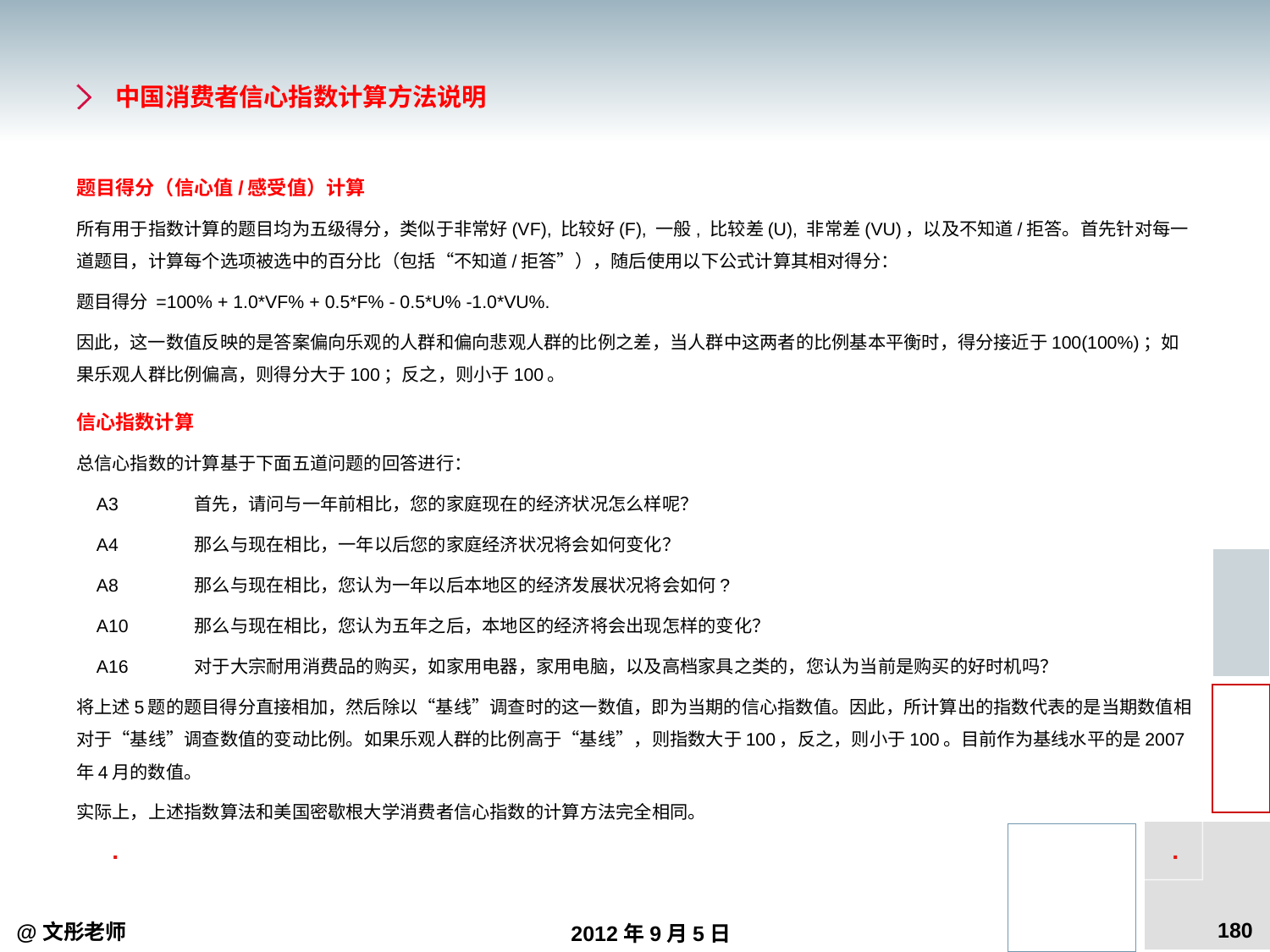

# 中国消费者信心指数计算方法说明

题目得分（信心值/感受值）计算
所有用于指数计算的题目均为五级得分，类似于非常好(VF), 比较好(F), 一般, 比较差(U), 非常差(VU)，以及不知道/拒答。首先针对每一道题目，计算每个选项被选中的百分比（包括“不知道/拒答”），随后使用以下公式计算其相对得分：
题目得分 =100% + 1.0*VF% + 0.5*F% - 0.5*U% -1.0*VU%.
因此，这一数值反映的是答案偏向乐观的人群和偏向悲观人群的比例之差，当人群中这两者的比例基本平衡时，得分接近于100(100%)；如果乐观人群比例偏高，则得分大于100；反之，则小于100。
信心指数计算
总信心指数的计算基于下面五道问题的回答进行：
    A3	首先，请问与一年前相比，您的家庭现在的经济状况怎么样呢？
    A4	那么与现在相比，一年以后您的家庭经济状况将会如何变化？
    A8	那么与现在相比，您认为一年以后本地区的经济发展状况将会如何?
    A10	那么与现在相比，您认为五年之后，本地区的经济将会出现怎样的变化？
    A16	对于大宗耐用消费品的购买，如家用电器，家用电脑，以及高档家具之类的，您认为当前是购买的好时机吗？
将上述5题的题目得分直接相加，然后除以“基线”调查时的这一数值，即为当期的信心指数值。因此，所计算出的指数代表的是当期数值相对于“基线”调查数值的变动比例。如果乐观人群的比例高于“基线”，则指数大于100，反之，则小于100。目前作为基线水平的是2007年4月的数值。
实际上，上述指数算法和美国密歇根大学消费者信心指数的计算方法完全相同。

180
@文彤老师

2012年9月5日